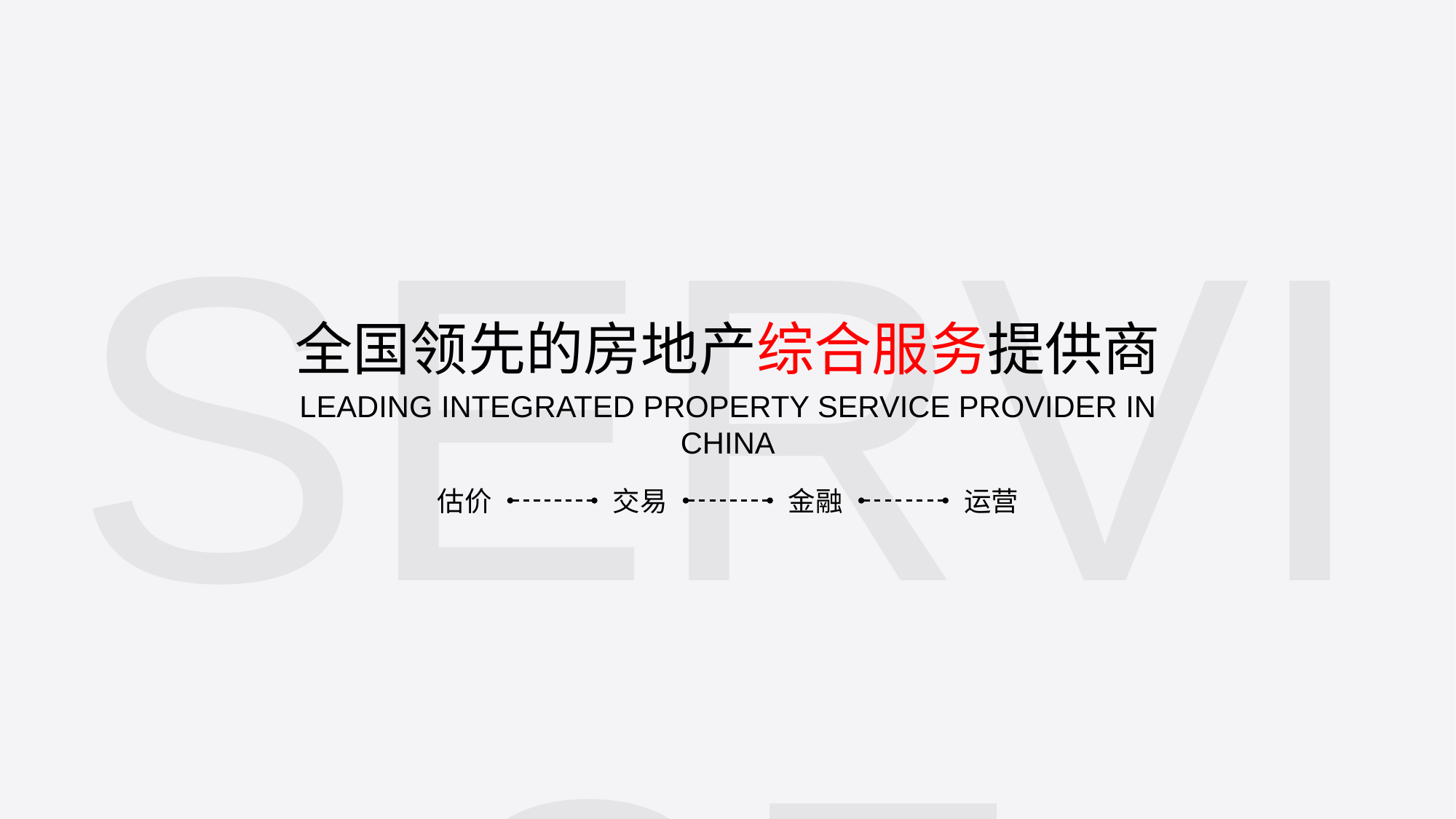

SERVICE
全国领先的房地产综合服务提供商
LEADING INTEGRATED PROPERTY SERVICE PROVIDER IN CHINA
估价
交易
金融
运营